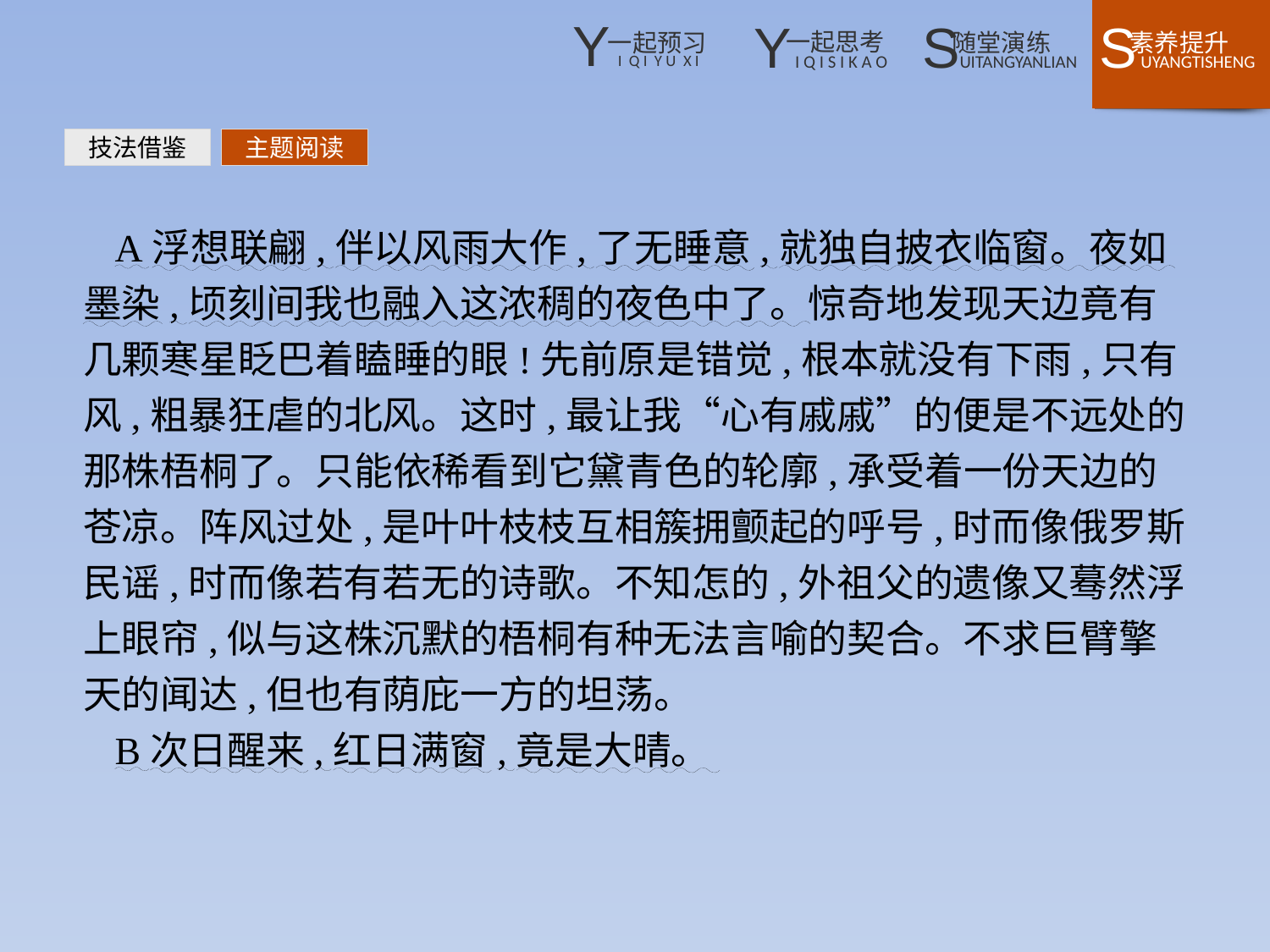

技法借鉴
主题阅读
A浮想联翩,伴以风雨大作,了无睡意,就独自披衣临窗。夜如墨染,顷刻间我也融入这浓稠的夜色中了。惊奇地发现天边竟有几颗寒星眨巴着瞌睡的眼!先前原是错觉,根本就没有下雨,只有风,粗暴狂虐的北风。这时,最让我“心有戚戚”的便是不远处的那株梧桐了。只能依稀看到它黛青色的轮廓,承受着一份天边的苍凉。阵风过处,是叶叶枝枝互相簇拥颤起的呼号,时而像俄罗斯民谣,时而像若有若无的诗歌。不知怎的,外祖父的遗像又蓦然浮上眼帘,似与这株沉默的梧桐有种无法言喻的契合。不求巨臂擎天的闻达,但也有荫庇一方的坦荡。
B次日醒来,红日满窗,竟是大晴。